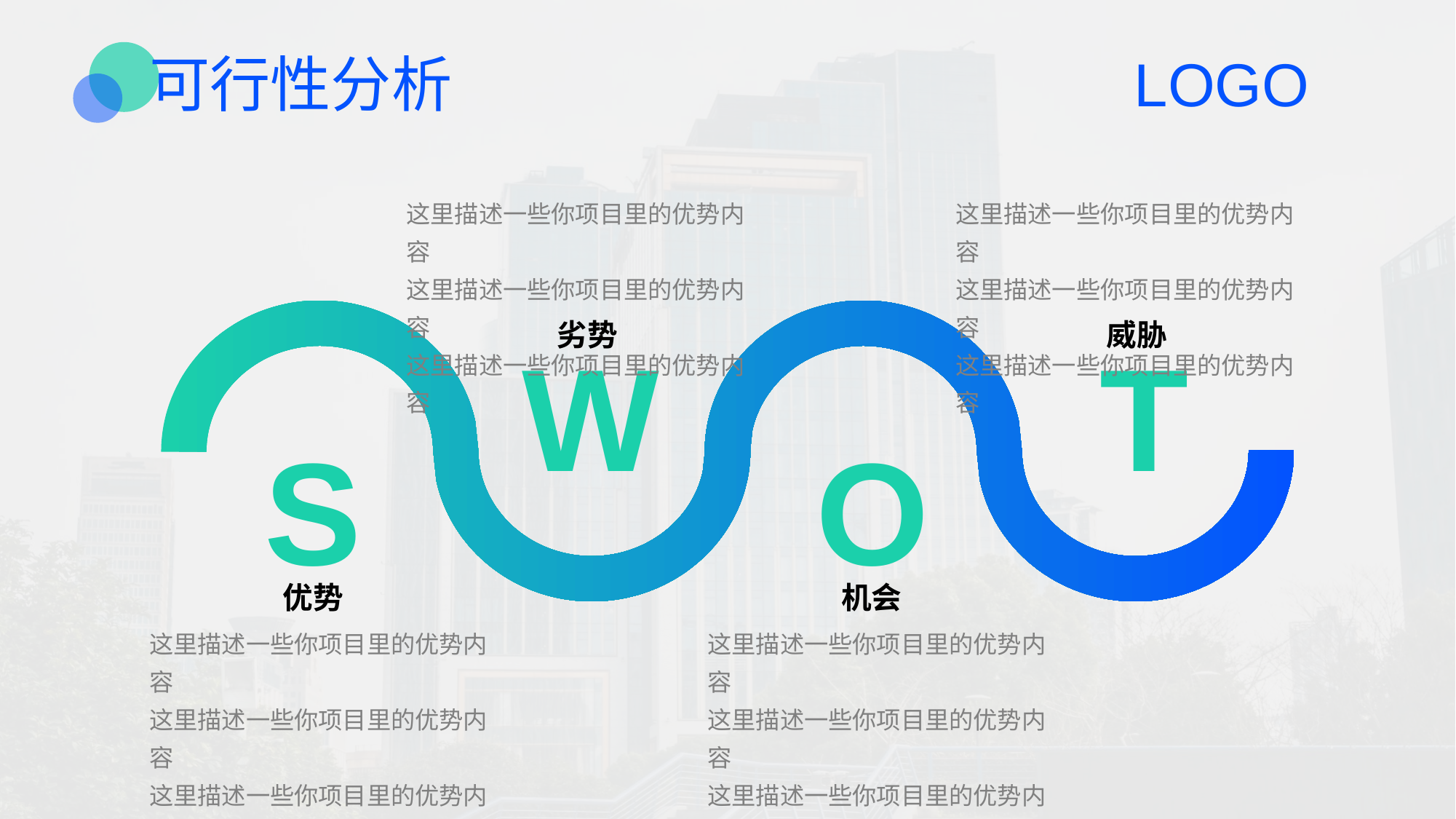

可行性分析
这里描述一些你项目里的优势内容
这里描述一些你项目里的优势内容
这里描述一些你项目里的优势内容
劣势
这里描述一些你项目里的优势内容
这里描述一些你项目里的优势内容
这里描述一些你项目里的优势内容
威胁

W
T
S
O
优势
这里描述一些你项目里的优势内容
这里描述一些你项目里的优势内容
这里描述一些你项目里的优势内容
机会
这里描述一些你项目里的优势内容
这里描述一些你项目里的优势内容
这里描述一些你项目里的优势内容